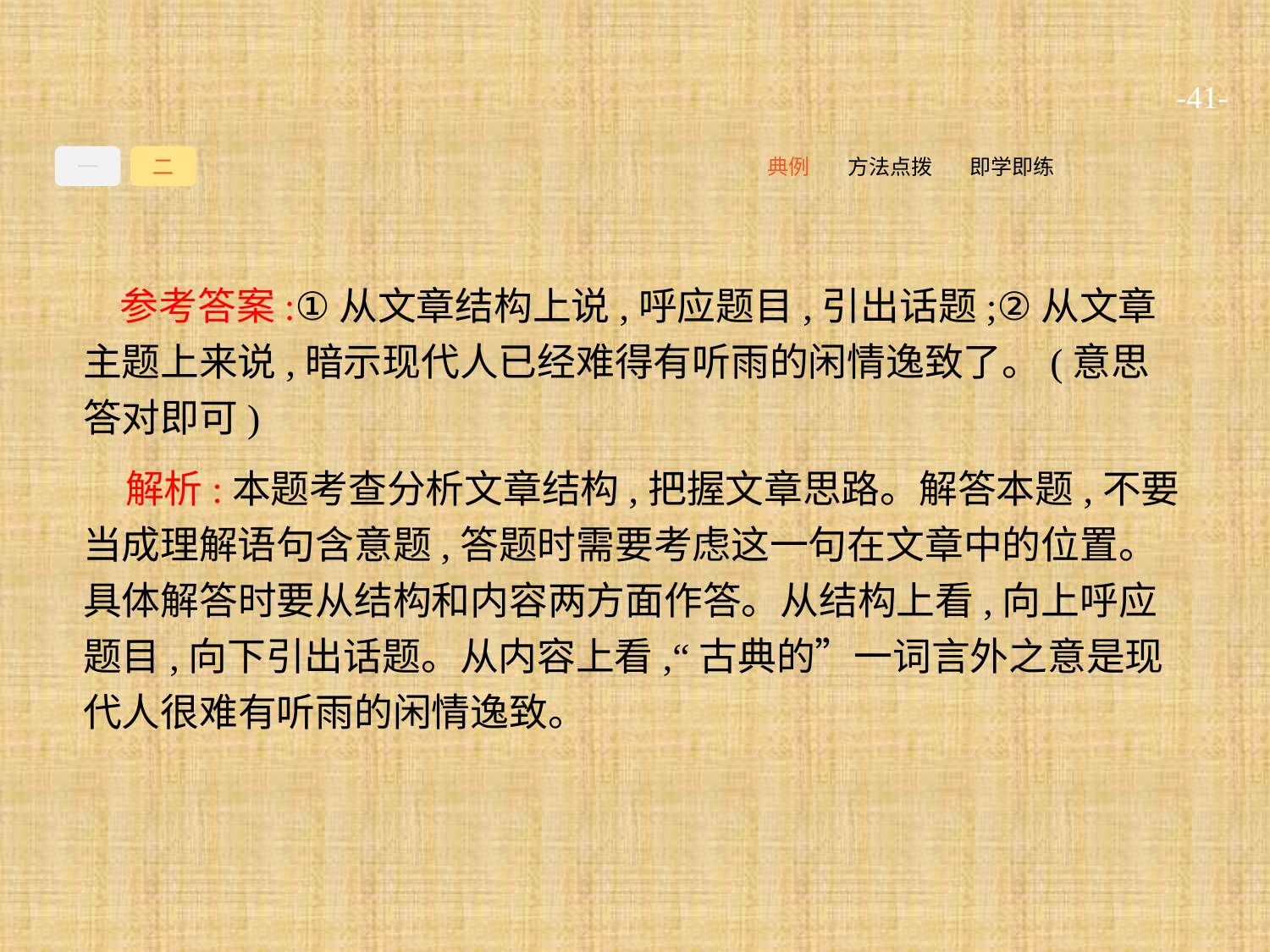

-41-
一
二
即学即练
方法点拨
典例
参考答案:①从文章结构上说,呼应题目,引出话题;②从文章主题上来说,暗示现代人已经难得有听雨的闲情逸致了。(意思答对即可)
解析:本题考查分析文章结构,把握文章思路。解答本题,不要当成理解语句含意题,答题时需要考虑这一句在文章中的位置。具体解答时要从结构和内容两方面作答。从结构上看,向上呼应题目,向下引出话题。从内容上看,“古典的”一词言外之意是现代人很难有听雨的闲情逸致。